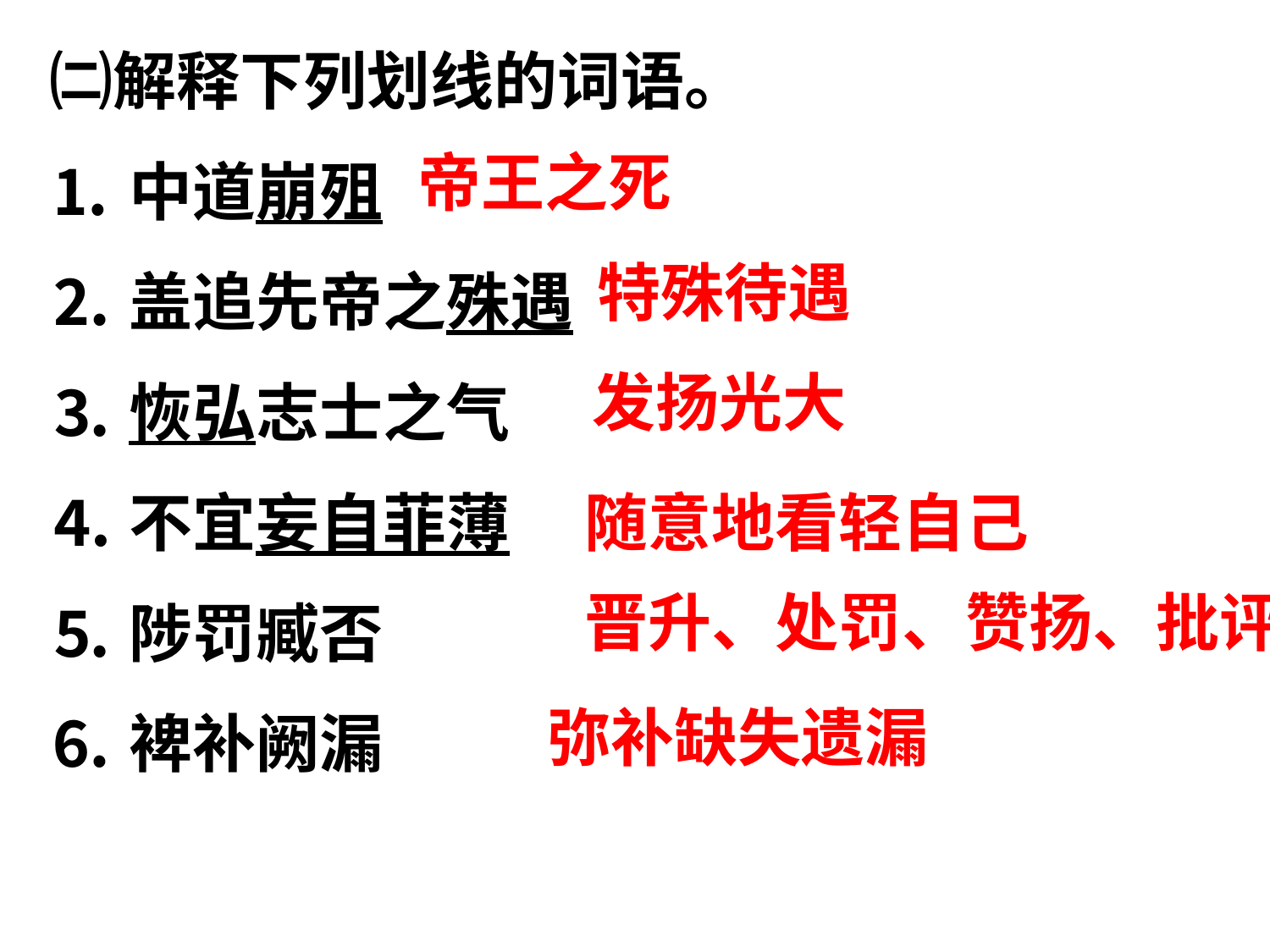

㈡解释下列划线的词语。
⒈中道崩殂
⒉盖追先帝之殊遇
⒊恢弘志士之气
⒋不宜妄自菲薄
⒌陟罚臧否
⒍裨补阙漏
帝王之死
特殊待遇
发扬光大
随意地看轻自己
晋升、处罚、赞扬、批评
弥补缺失遗漏